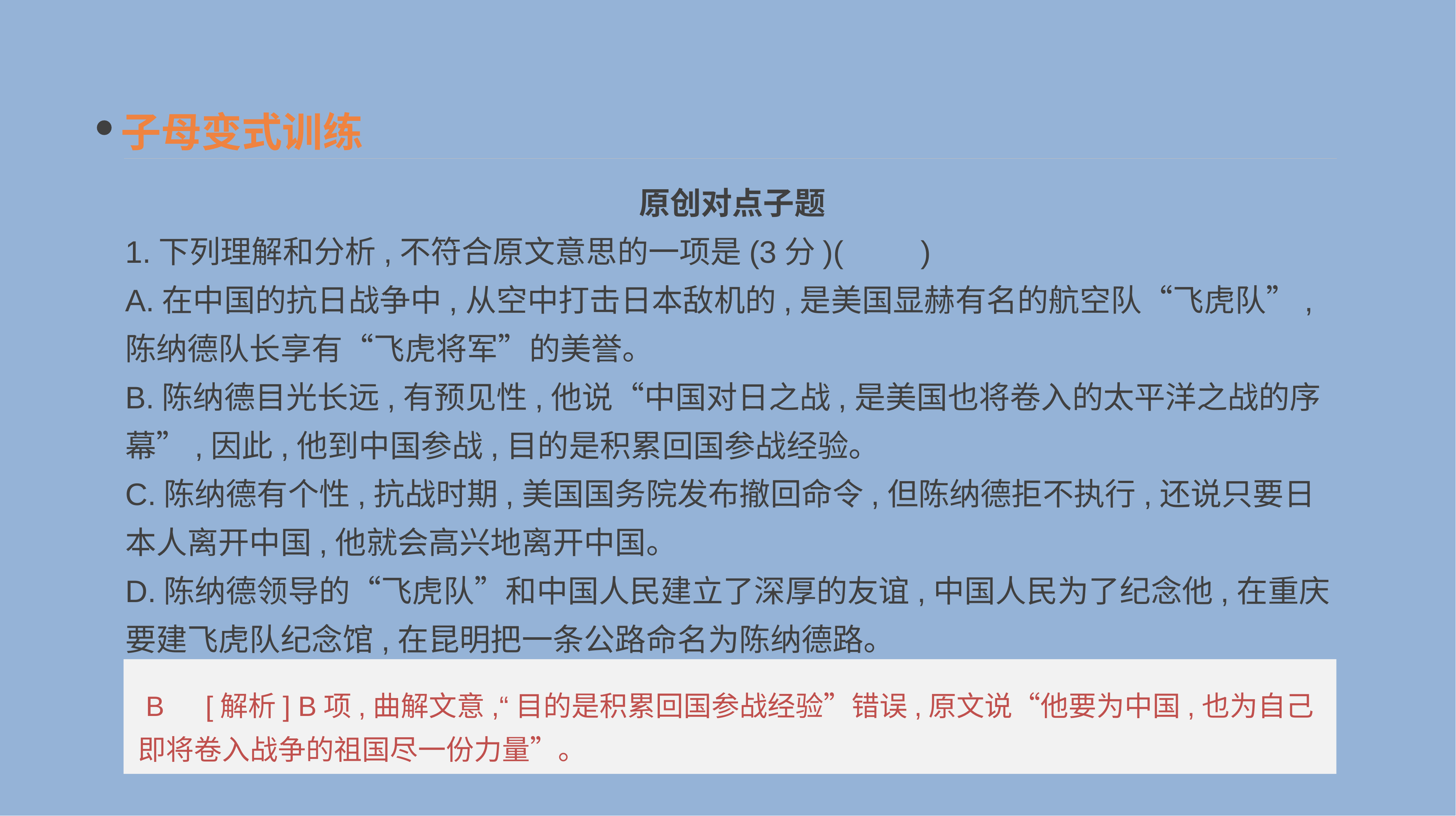

子母变式训练

原创对点子题
1.下列理解和分析,不符合原文意思的一项是(3分)(　　)
A.在中国的抗日战争中,从空中打击日本敌机的,是美国显赫有名的航空队“飞虎队”,陈纳德队长享有“飞虎将军”的美誉。
B.陈纳德目光长远,有预见性,他说“中国对日之战,是美国也将卷入的太平洋之战的序幕”,因此,他到中国参战,目的是积累回国参战经验。
C.陈纳德有个性,抗战时期,美国国务院发布撤回命令,但陈纳德拒不执行,还说只要日本人离开中国,他就会高兴地离开中国。
D.陈纳德领导的“飞虎队”和中国人民建立了深厚的友谊,中国人民为了纪念他,在重庆要建飞虎队纪念馆,在昆明把一条公路命名为陈纳德路。

 B　[解析] B项,曲解文意,“目的是积累回国参战经验”错误,原文说“他要为中国,也为自己即将卷入战争的祖国尽一份力量”。